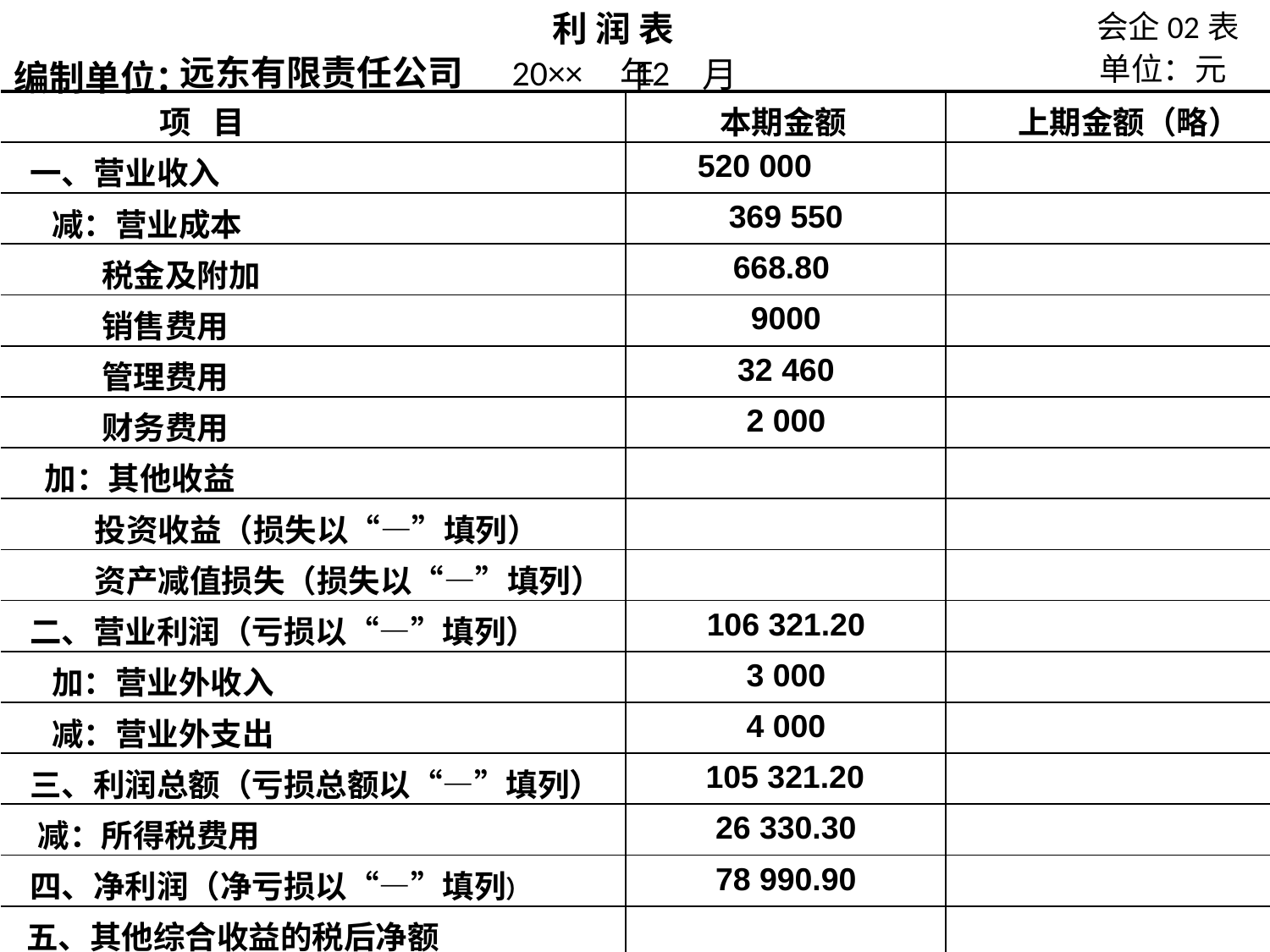

利 润 表
会企02表
单位：元
       远东有限责任公司     20××       12
      年      月
编制单位：
| 项 目 | 本期金额 | 上期金额（略） |  |
| --- | --- | --- | --- |
| 一、营业收入 | 520 000 |  |  |
| 减：营业成本 | 369 550 |  |  |
| 税金及附加 | 668.80 |  |  |
| 销售费用 | 9000 |  |  |
| 管理费用 | 32 460 |  |  |
| 财务费用 | 2 000 |  |  |
| 加：其他收益 |  |  |  |
| 投资收益（损失以“—”填列） |  |  |  |
| 资产减值损失（损失以“—”填列） |  |  |  |
| 二、营业利润（亏损以“—”填列） | 106 321.20 |  |  |
| 加：营业外收入 | 3 000 |  |  |
| 减：营业外支出 | 4 000 |  |  |
| 三、利润总额（亏损总额以“—”填列） | 105 321.20 |  |  |
| 减：所得税费用 | 26 330.30 |  |  |
| 四、净利润（净亏损以“—”填列） | 78 990.90 |  |  |
| 五、其他综合收益的税后净额 |  |  |  |